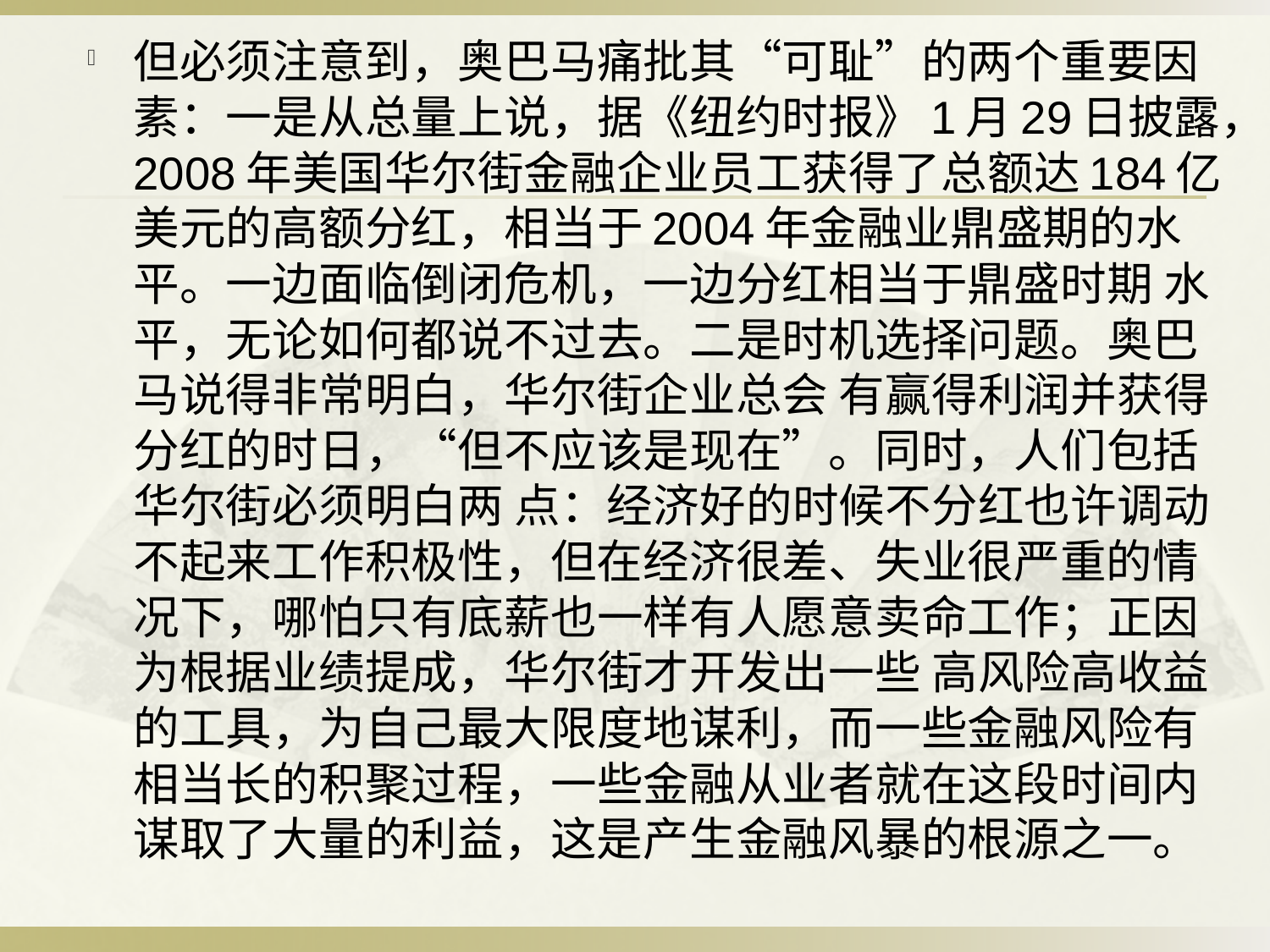

但必须注意到，奥巴马痛批其“可耻”的两个重要因素：一是从总量上说，据《纽约时报》1月29日披露，2008年美国华尔街金融企业员工获得了总额达184亿美元的高额分红，相当于2004年金融业鼎盛期的水平。一边面临倒闭危机，一边分红相当于鼎盛时期 水平，无论如何都说不过去。二是时机选择问题。奥巴马说得非常明白，华尔街企业总会 有赢得利润并获得分红的时日，“但不应该是现在”。同时，人们包括华尔街必须明白两 点：经济好的时候不分红也许调动不起来工作积极性，但在经济很差、失业很严重的情况下，哪怕只有底薪也一样有人愿意卖命工作；正因为根据业绩提成，华尔街才开发出一些 高风险高收益的工具，为自己最大限度地谋利，而一些金融风险有相当长的积聚过程，一些金融从业者就在这段时间内谋取了大量的利益，这是产生金融风暴的根源之一。